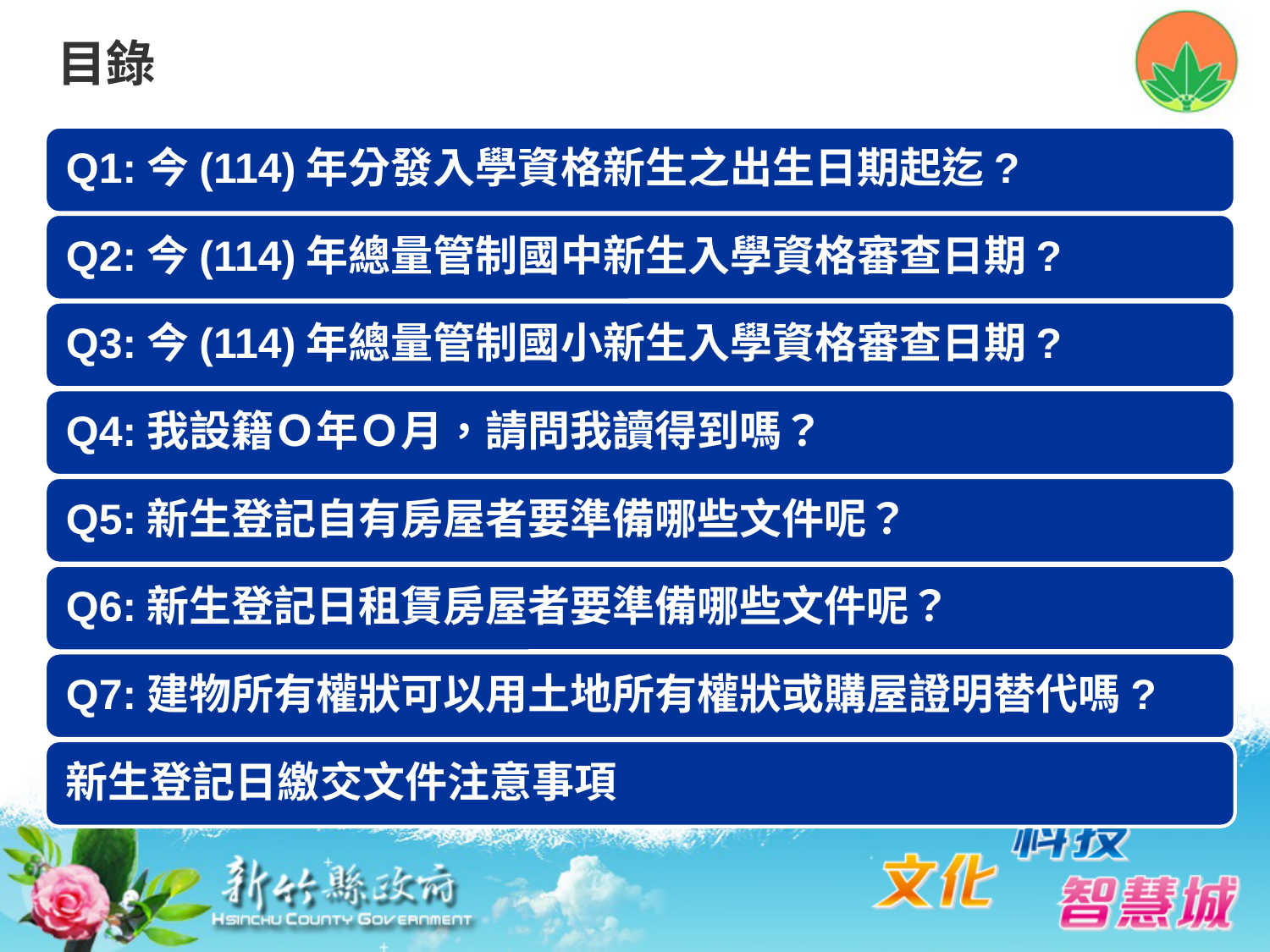

目錄
Q1:今(114)年分發入學資格新生之出生日期起迄?
Q2:今(114)年總量管制國中新生入學資格審查日期?
Q3:今(114)年總量管制國小新生入學資格審查日期?
Q4:我設籍Ｏ年Ｏ月，請問我讀得到嗎？
Q5:新生登記自有房屋者要準備哪些文件呢？
Q6:新生登記日租賃房屋者要準備哪些文件呢？
Q7:建物所有權狀可以用土地所有權狀或購屋證明替代嗎?
新生登記日繳交文件注意事項
2